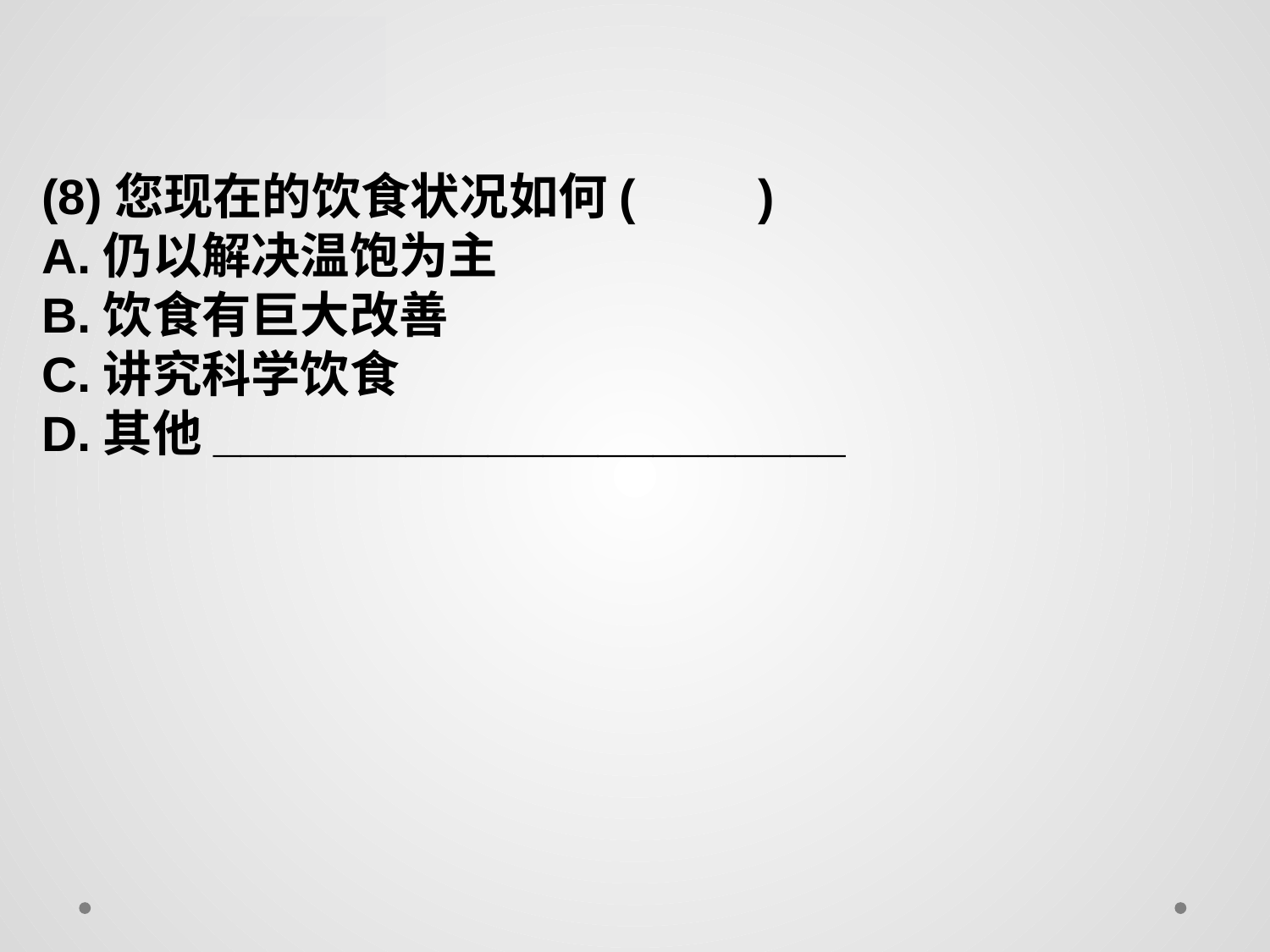

(8)您现在的饮食状况如何(　　)
A.仍以解决温饱为主
B.饮食有巨大改善
C.讲究科学饮食
D.其他_______________________